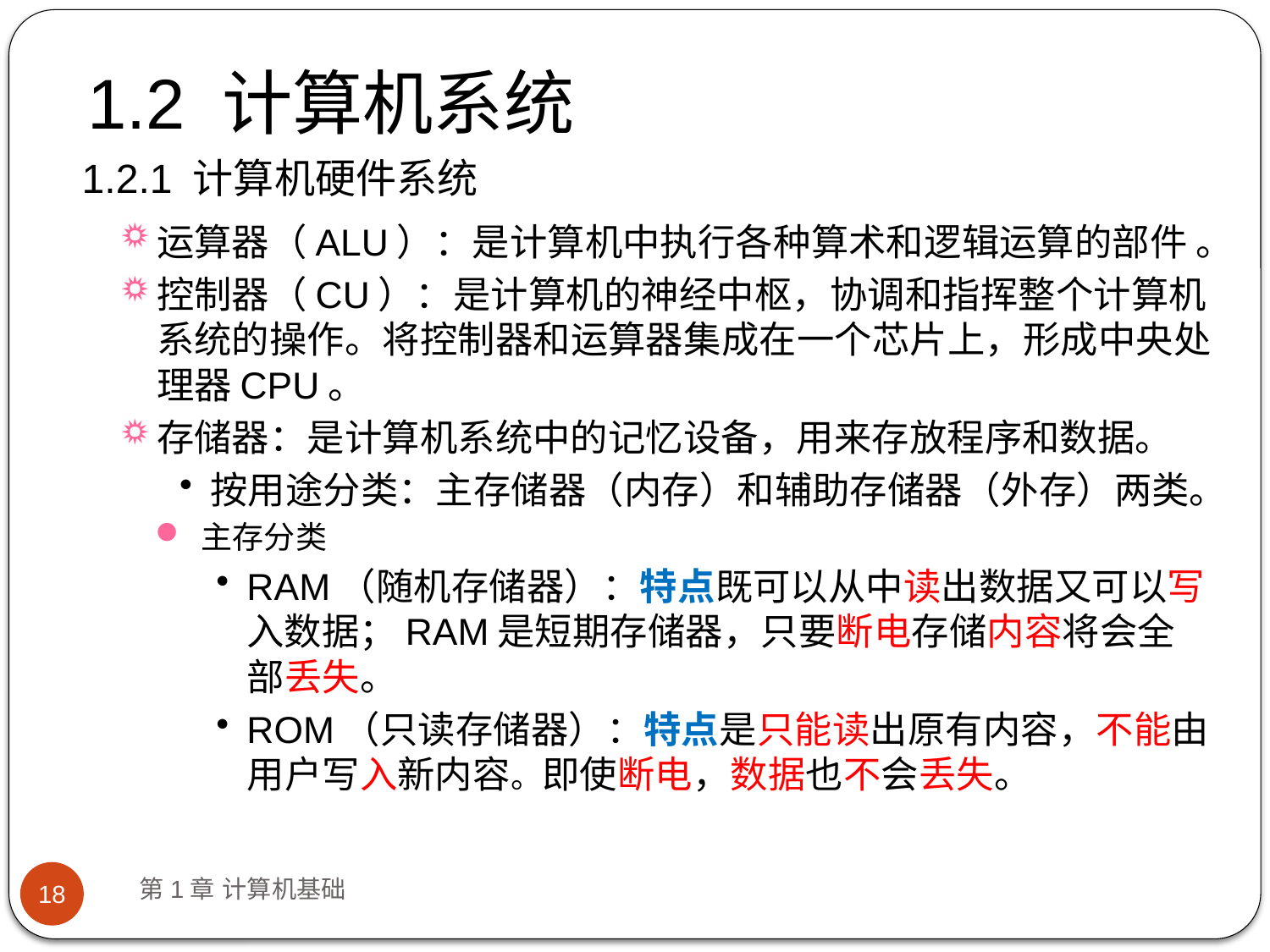

# 1.2 计算机系统
1.2.1 计算机硬件系统
运算器（ALU）：是计算机中执行各种算术和逻辑运算的部件 。
控制器（CU）：是计算机的神经中枢，协调和指挥整个计算机系统的操作。将控制器和运算器集成在一个芯片上，形成中央处理器CPU。
存储器：是计算机系统中的记忆设备，用来存放程序和数据。
按用途分类：主存储器（内存）和辅助存储器（外存）两类。
主存分类
RAM（随机存储器）：特点既可以从中读出数据又可以写入数据；RAM是短期存储器，只要断电存储内容将会全部丢失。
ROM（只读存储器）：特点是只能读出原有内容，不能由用户写入新内容。即使断电，数据也不会丢失。
第1章 计算机基础
18